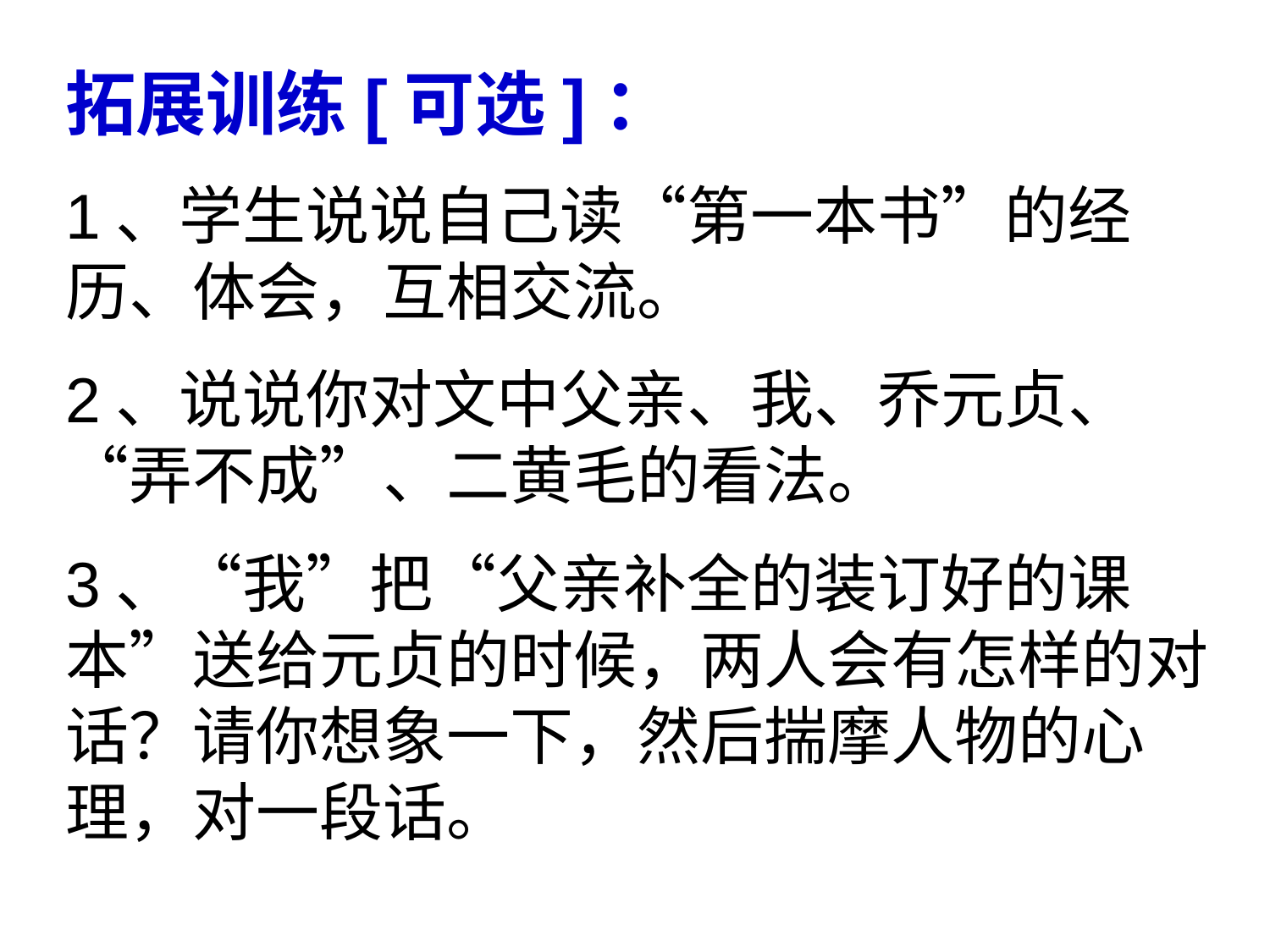

拓展训练[可选]：
1、学生说说自己读“第一本书”的经历、体会，互相交流。
2、说说你对文中父亲、我、乔元贞、“弄不成”、二黄毛的看法。
3、“我”把“父亲补全的装订好的课本”送给元贞的时候，两人会有怎样的对话？请你想象一下，然后揣摩人物的心理，对一段话。